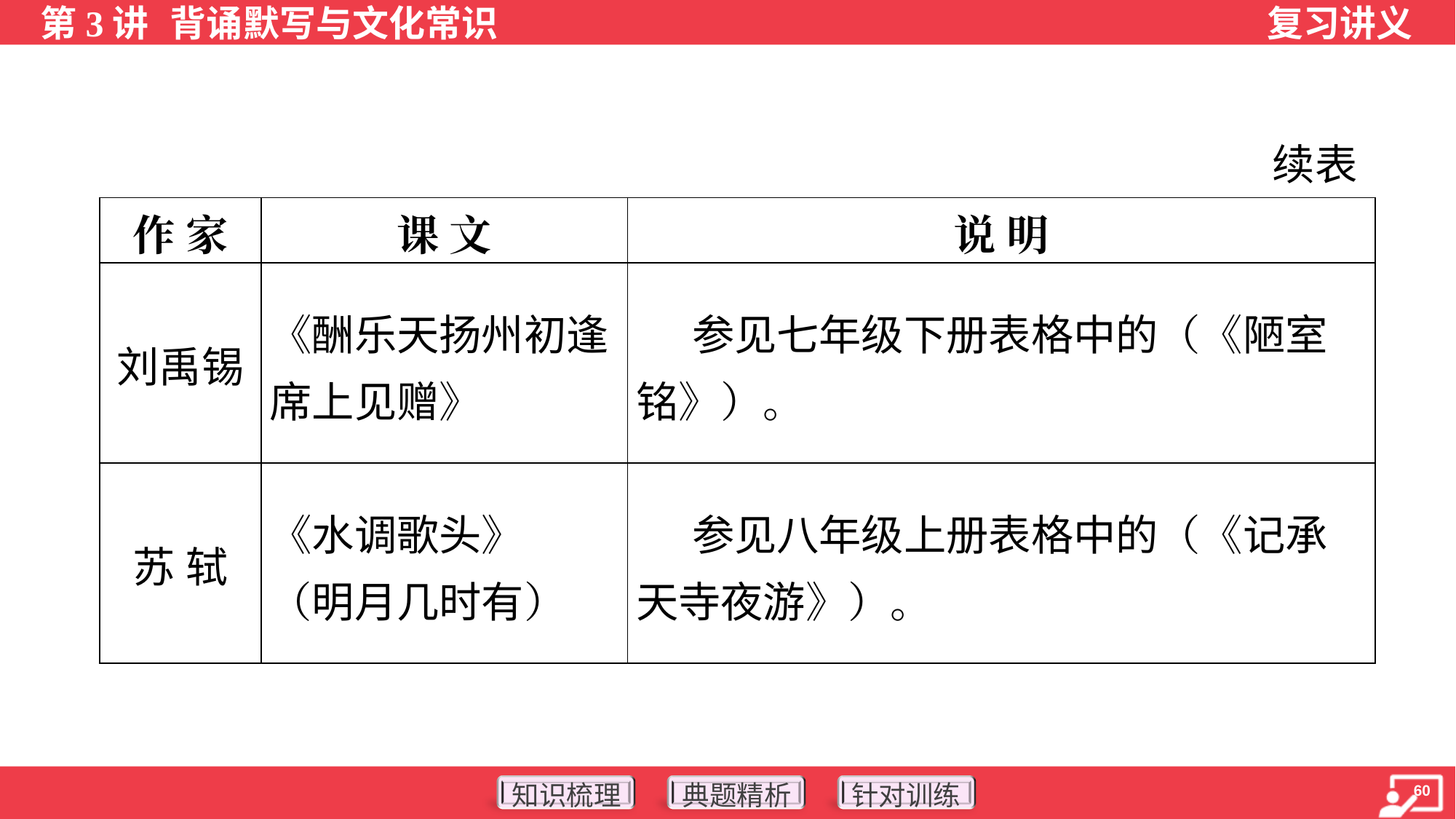

续表
| 作 家 | 课 文 | 说 明 |
| --- | --- | --- |
| 刘禹锡 | 《酬乐天扬州初逢席上见赠》 | 参见七年级下册表格中的（《陋室铭》）。 |
| 苏 轼 | 《水调歌头》 （明月几时有） | 参见八年级上册表格中的（《记承天寺夜游》）。 |